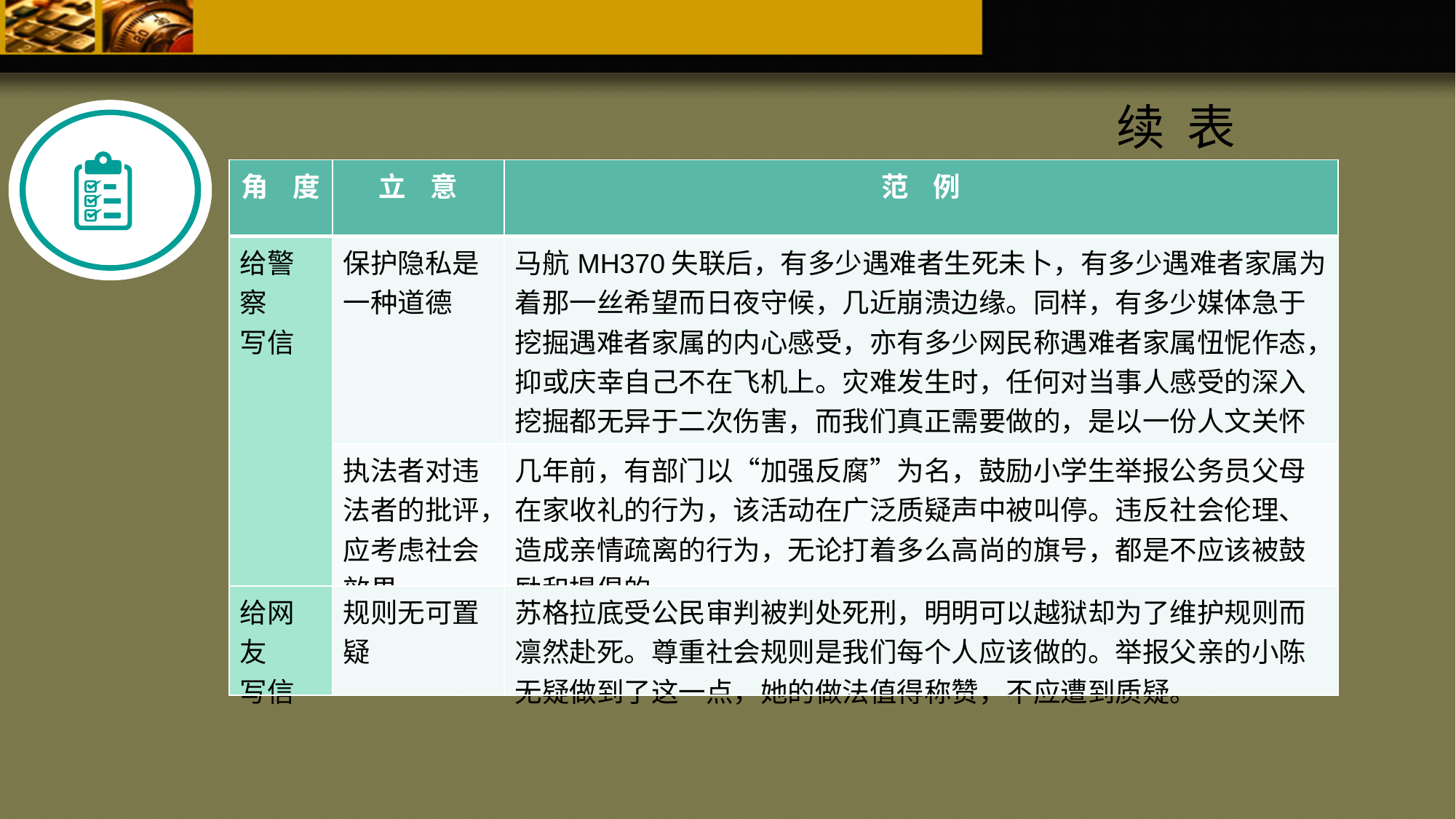

续  表

| 角 度 | 立 意 | 范 例 |
| --- | --- | --- |
| 给警察 写信 | 保护隐私是一种道德 | 马航MH370失联后，有多少遇难者生死未卜，有多少遇难者家属为着那一丝希望而日夜守候，几近崩溃边缘。同样，有多少媒体急于挖掘遇难者家属的内心感受，亦有多少网民称遇难者家属忸怩作态，抑或庆幸自己不在飞机上。灾难发生时，任何对当事人感受的深入挖掘都无异于二次伤害，而我们真正需要做的，是以一份人文关怀来呵护敏感脆弱的人心，以及这个敏感脆弱的社会。 |
|  | 执法者对违法者的批评，应考虑社会效果 | 几年前，有部门以“加强反腐”为名，鼓励小学生举报公务员父母在家收礼的行为，该活动在广泛质疑声中被叫停。违反社会伦理、造成亲情疏离的行为，无论打着多么高尚的旗号，都是不应该被鼓励和提倡的。 |
| 给网友 写信 | 规则无可置疑 | 苏格拉底受公民审判被判处死刑，明明可以越狱却为了维护规则而凛然赴死。尊重社会规则是我们每个人应该做的。举报父亲的小陈无疑做到了这一点，她的做法值得称赞，不应遭到质疑。 |